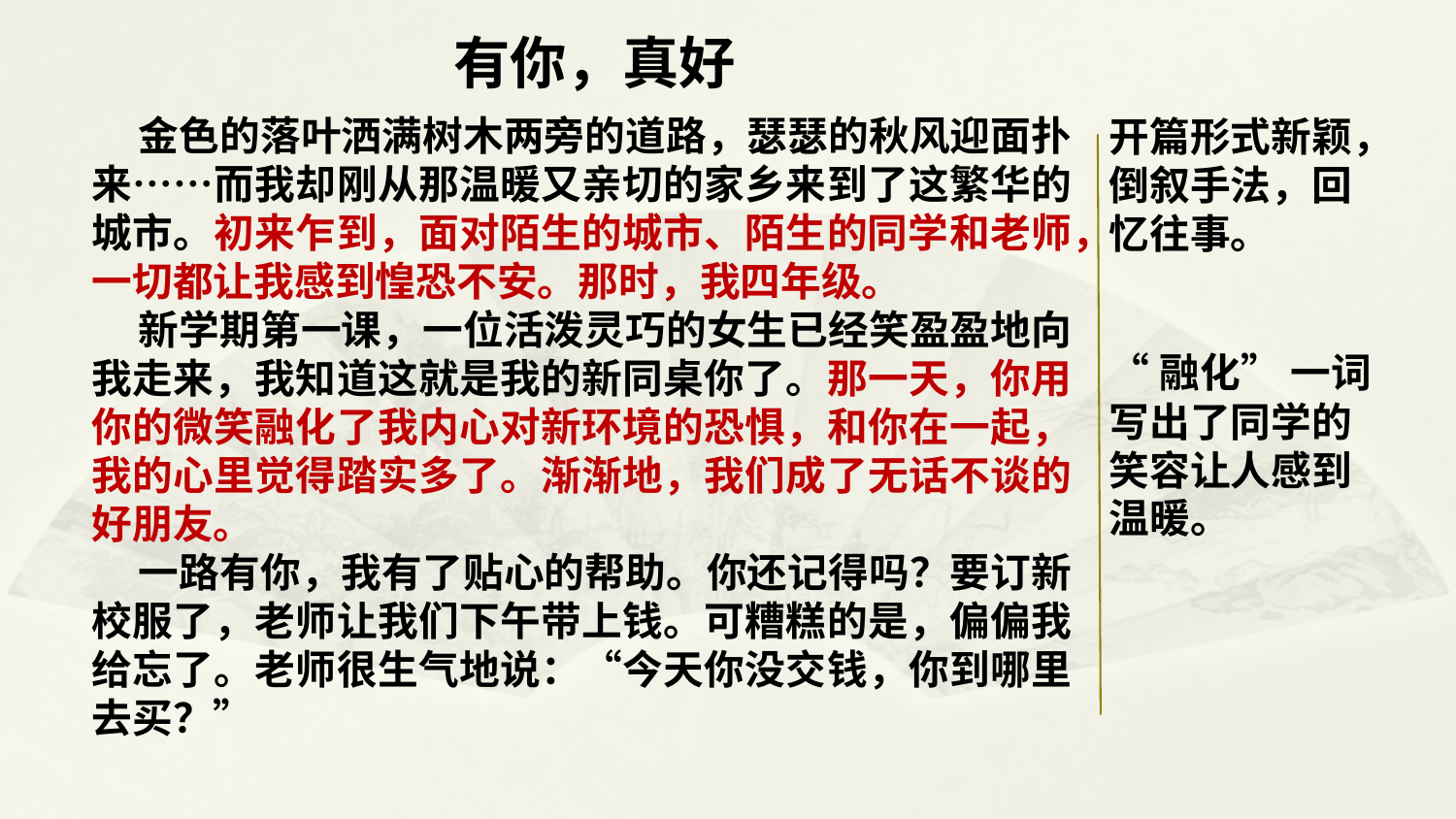

有你，真好
    金色的落叶洒满树木两旁的道路，瑟瑟的秋风迎面扑来……而我却刚从那温暖又亲切的家乡来到了这繁华的城市。初来乍到，面对陌生的城市、陌生的同学和老师，一切都让我感到惶恐不安。那时，我四年级。
    新学期第一课，一位活泼灵巧的女生已经笑盈盈地向我走来，我知道这就是我的新同桌你了。那一天，你用你的微笑融化了我内心对新环境的恐惧，和你在一起，我的心里觉得踏实多了。渐渐地，我们成了无话不谈的好朋友。
    一路有你，我有了贴心的帮助。你还记得吗？要订新校服了，老师让我们下午带上钱。可糟糕的是，偏偏我给忘了。老师很生气地说：“今天你没交钱，你到哪里去买？”
开篇形式新颖，倒叙手法，回忆往事。
“融化” 一词写出了同学的笑容让人感到温暖。